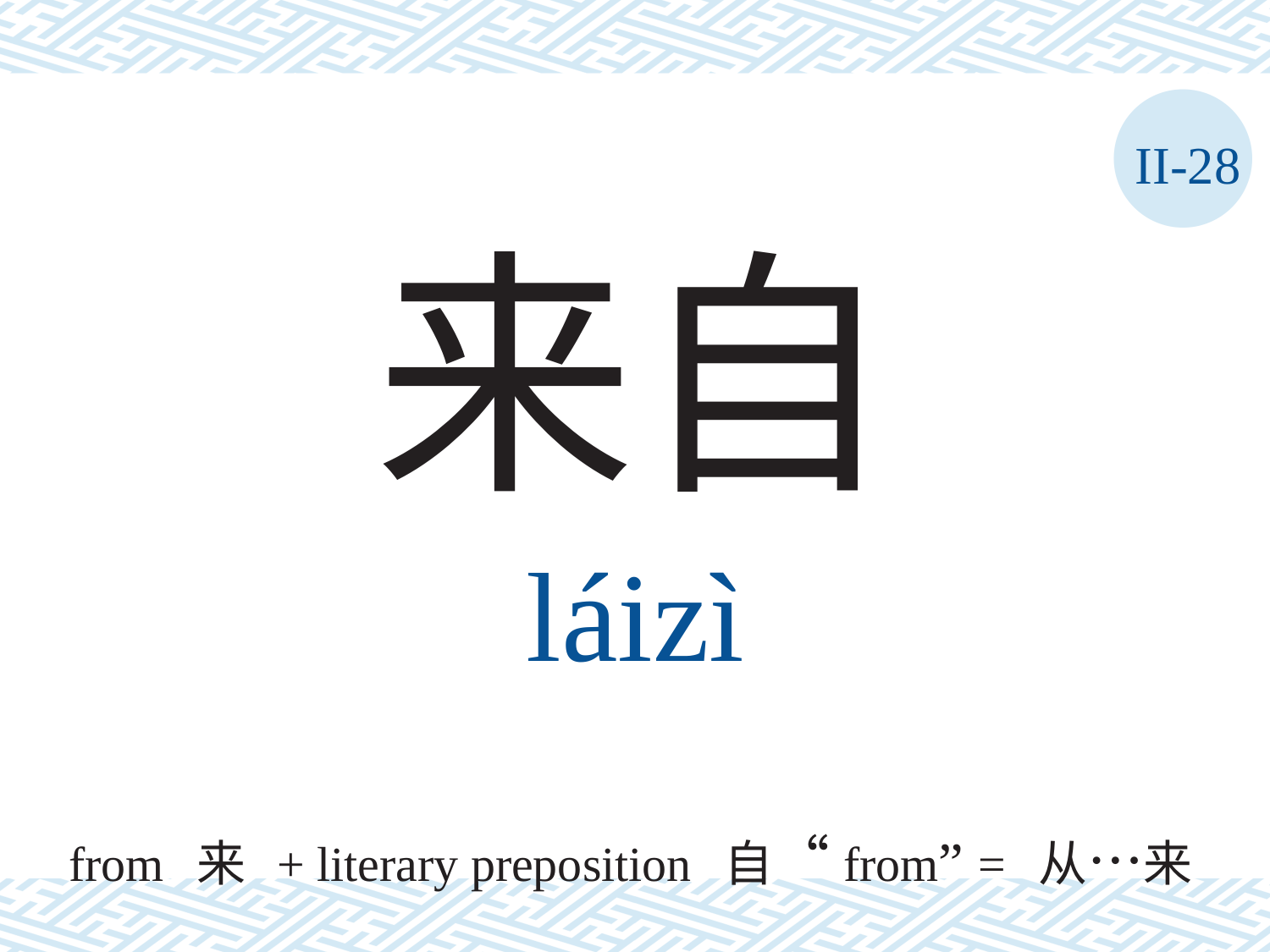

II-28
来自
láizì
from 来 + literary preposition 自“from” = 从…来